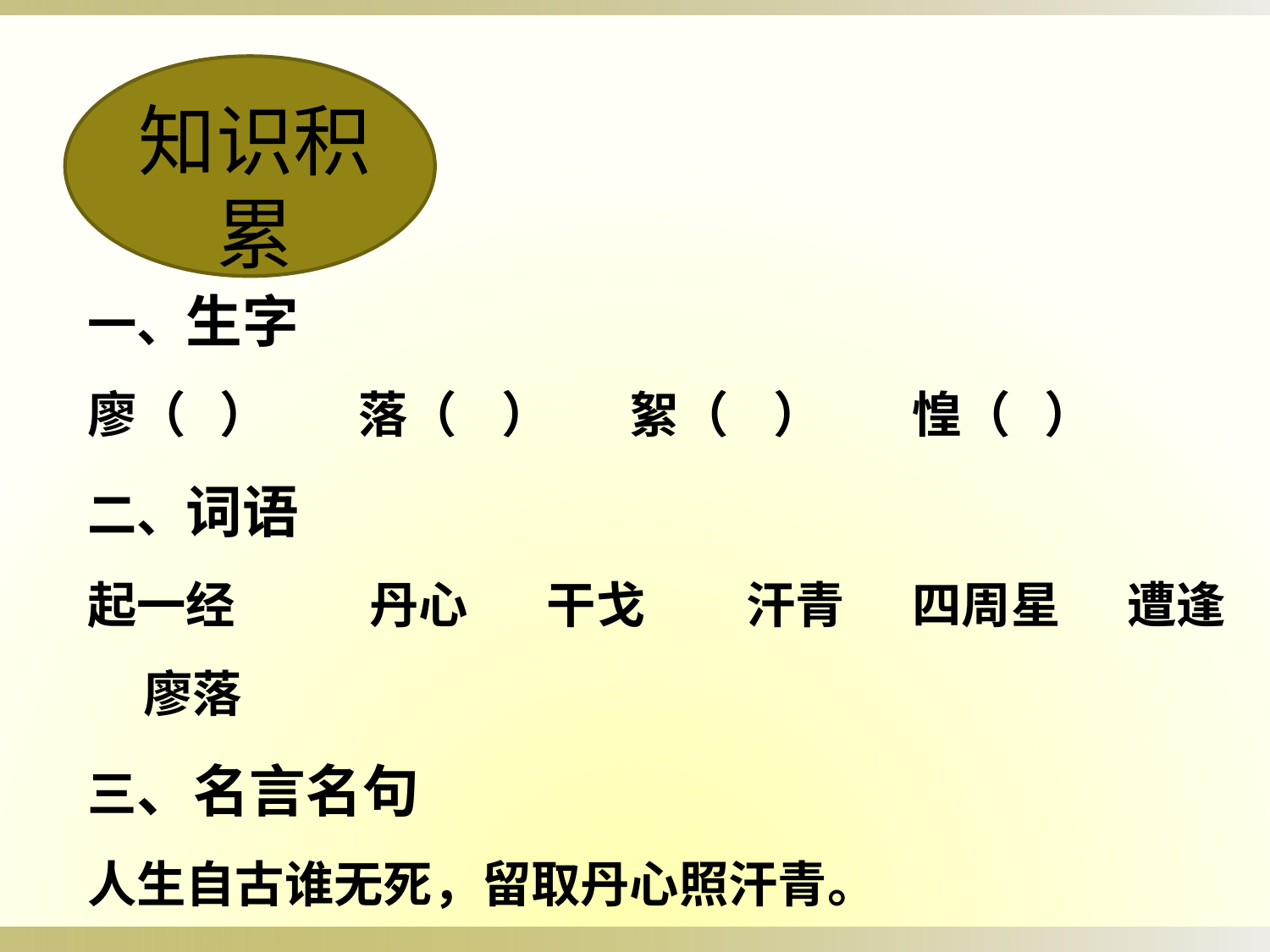

知识积累
一、生字
廖（   ）        落（    ）       絮（    ）        惶（   ）
二、词语
起一经            丹心       干戈         汗青      四周星      遭逢        廖落
三、名言名句
人生自古谁无死，留取丹心照汗青。